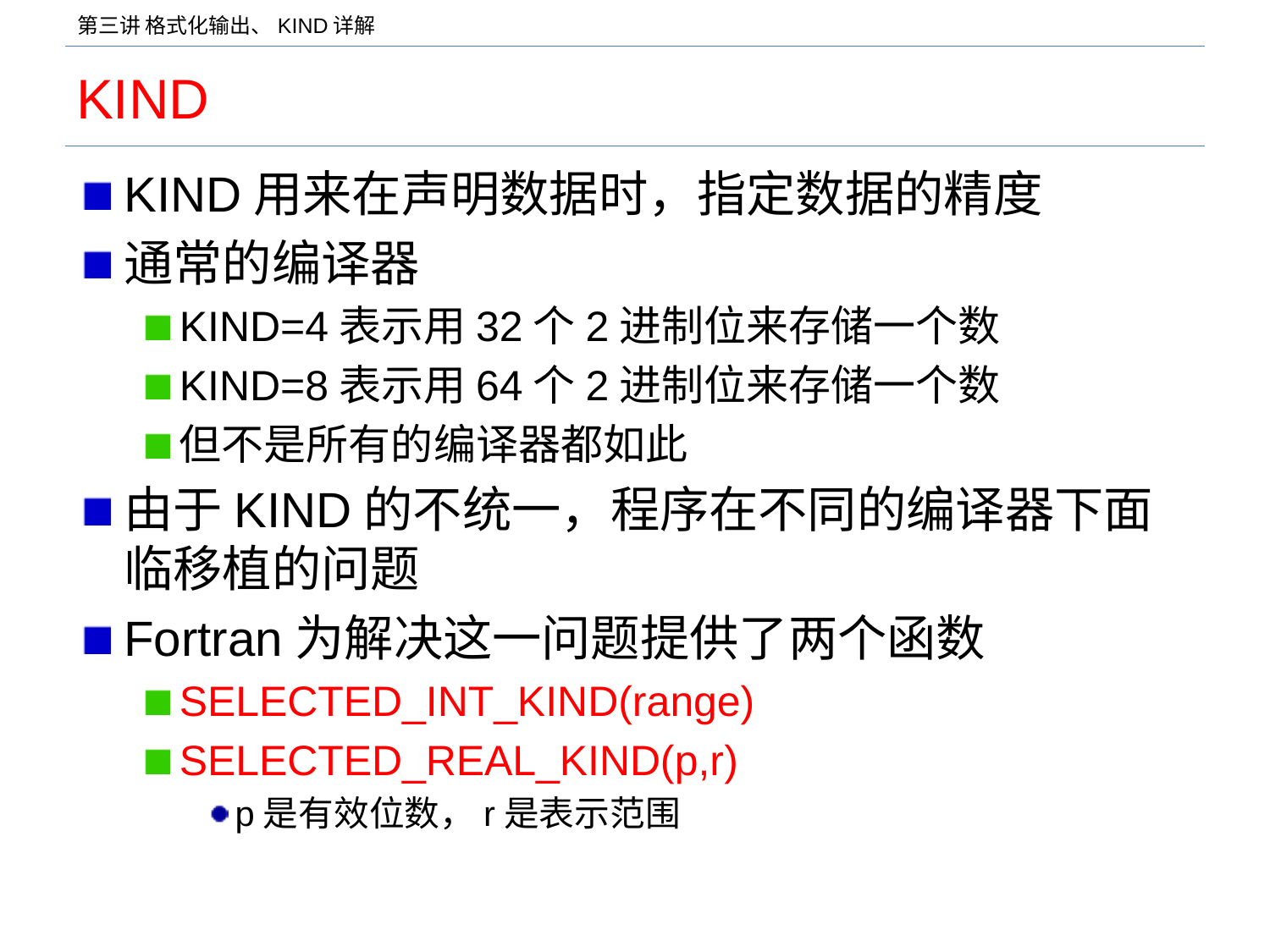

# KIND
KIND用来在声明数据时，指定数据的精度
通常的编译器
KIND=4表示用32个2进制位来存储一个数
KIND=8表示用64个2进制位来存储一个数
但不是所有的编译器都如此
由于KIND的不统一，程序在不同的编译器下面临移植的问题
Fortran为解决这一问题提供了两个函数
SELECTED_INT_KIND(range)
SELECTED_REAL_KIND(p,r)
p是有效位数，r是表示范围